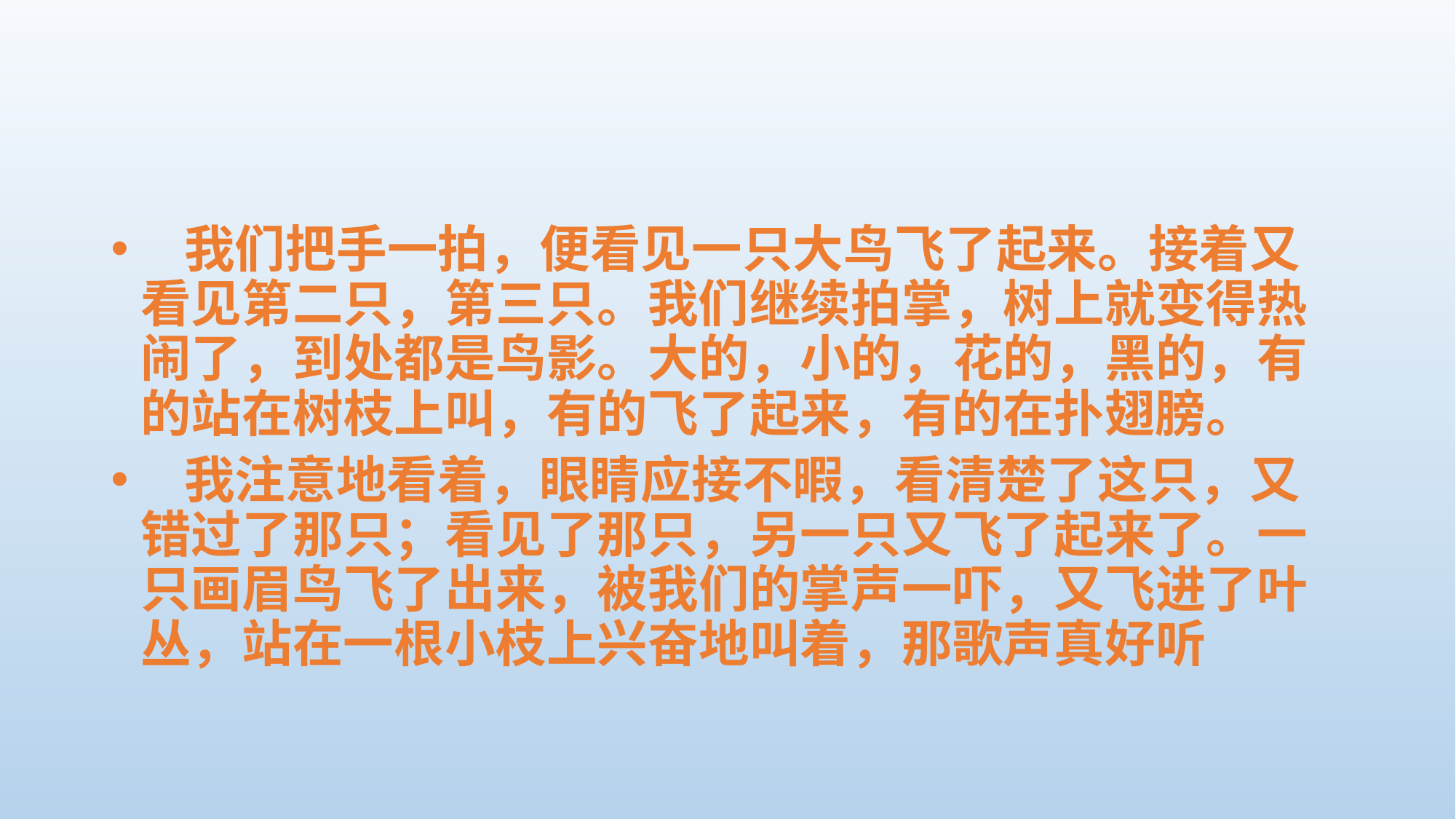

#
   我们把手一拍，便看见一只大鸟飞了起来。接着又看见第二只，第三只。我们继续拍掌，树上就变得热闹了，到处都是鸟影。大的，小的，花的，黑的，有的站在树枝上叫，有的飞了起来，有的在扑翅膀。
   我注意地看着，眼睛应接不暇，看清楚了这只，又错过了那只；看见了那只，另一只又飞了起来了。一只画眉鸟飞了出来，被我们的掌声一吓，又飞进了叶丛，站在一根小枝上兴奋地叫着，那歌声真好听